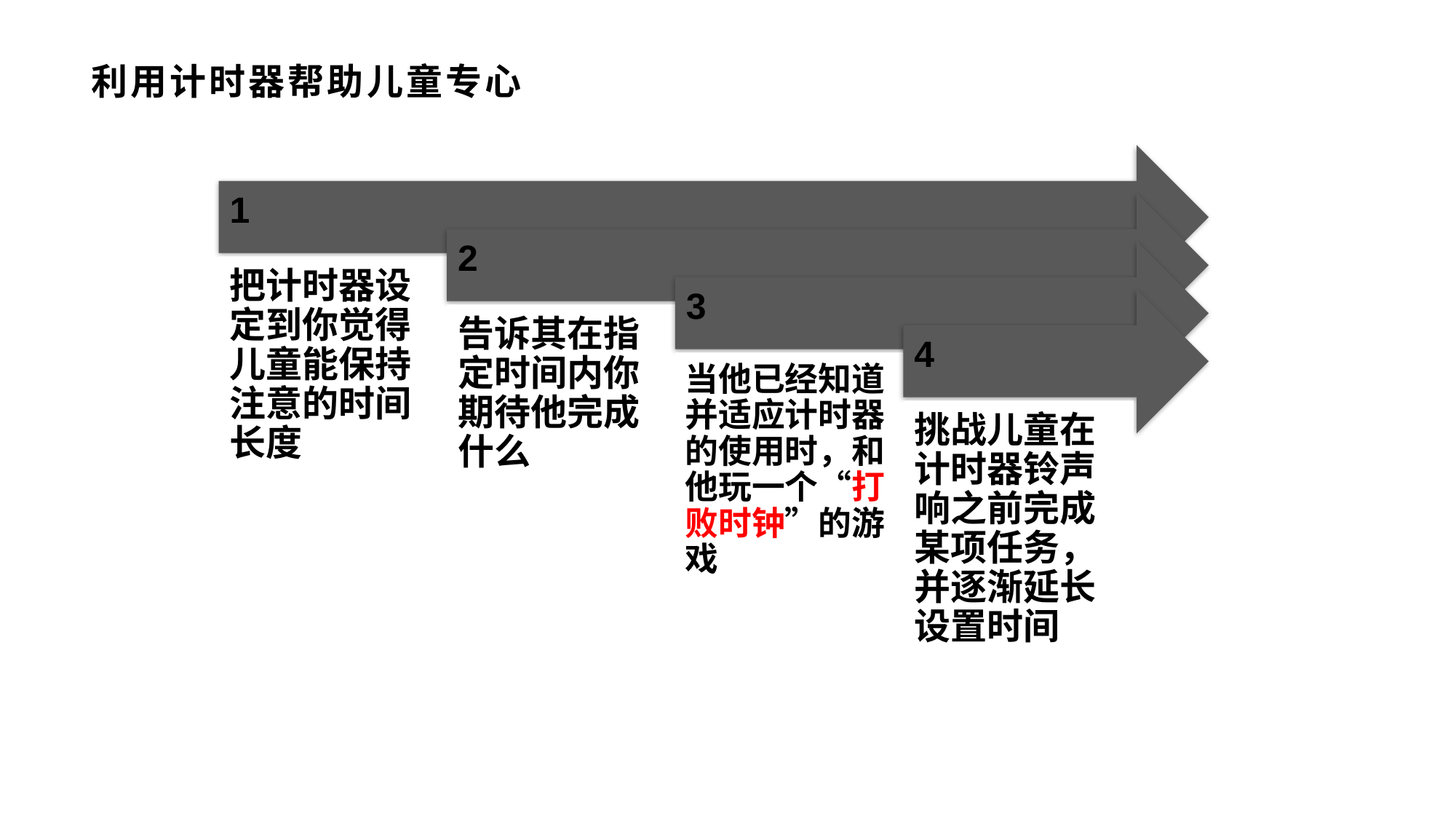

# 利用计时器帮助儿童专心
1
把计时器设定到你觉得儿童能保持注意的时间长度
2
告诉其在指定时间内你期待他完成什么
3
当他已经知道并适应计时器的使用时，和他玩一个“打败时钟”的游戏
4
挑战儿童在计时器铃声响之前完成某项任务，并逐渐延长设置时间